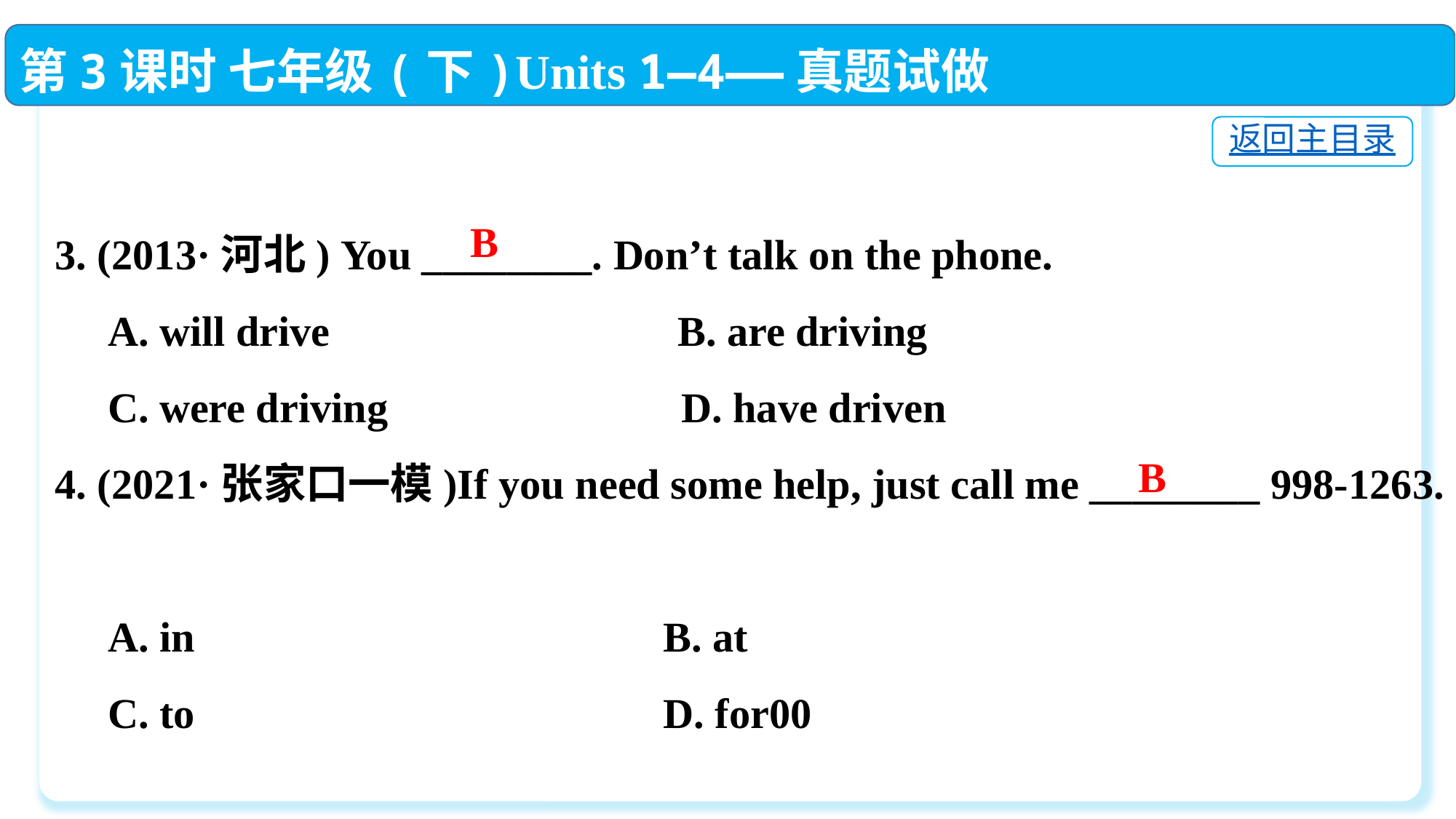

第3课时 七年级(下)Units 1—4——真题试做

返回主目录
3. (2013·河北) You ________. Don’t talk on the phone.
     A. will drive	                            B. are driving
     C. were driving	                  D. have driven
4. (2021·张家口一模)If you need some help, just call me ________ 998-1263.
     A. in	                                     B. at
     C. to	                                     D. for00

B
B